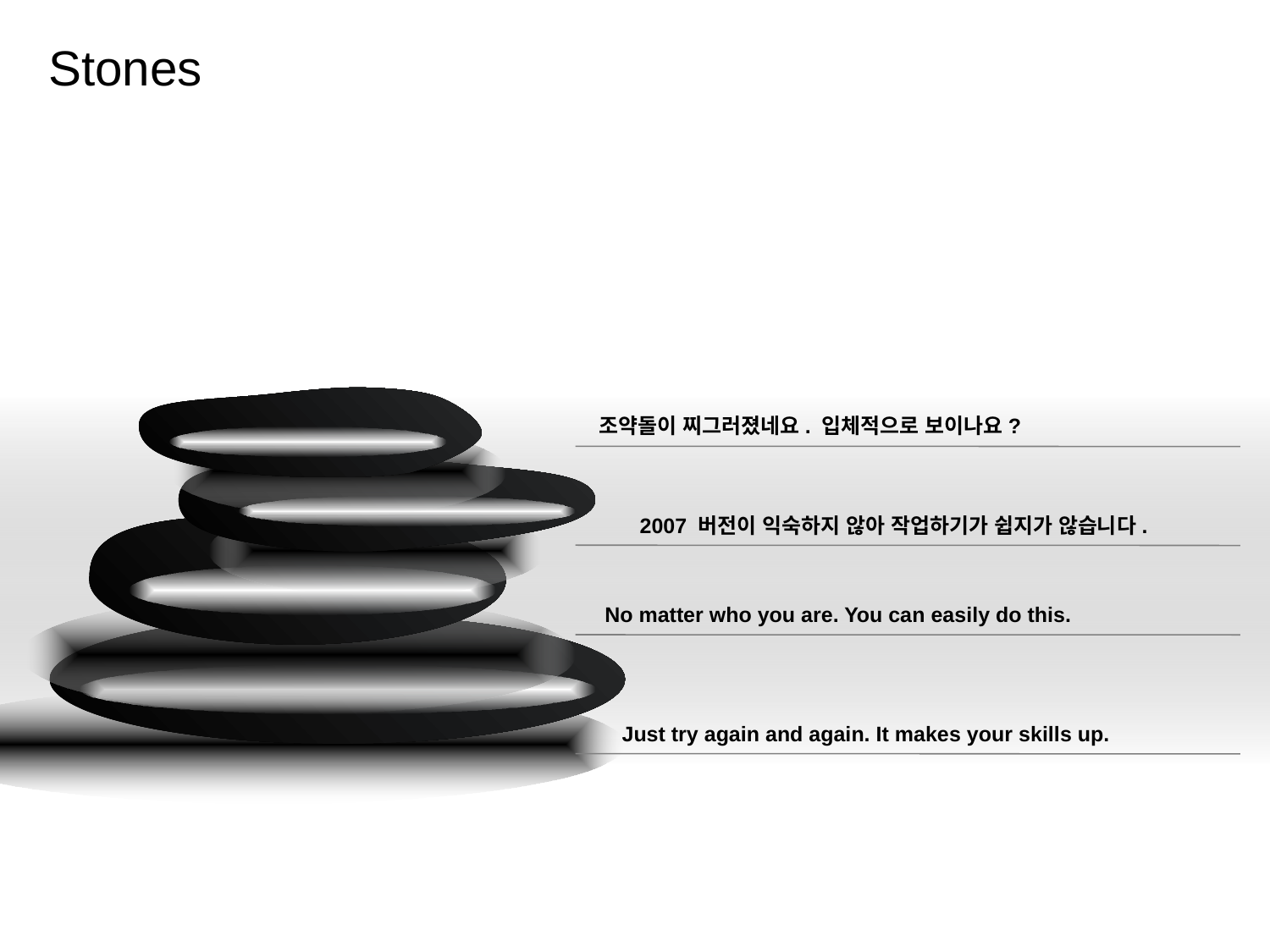

Stones

조약돌이 찌그러졌네요. 입체적으로 보이나요?

2007 버전이 익숙하지 않아 작업하기가 쉽지가 않습니다.

No matter who you are. You can easily do this.

Just try again and again. It makes your skills up.